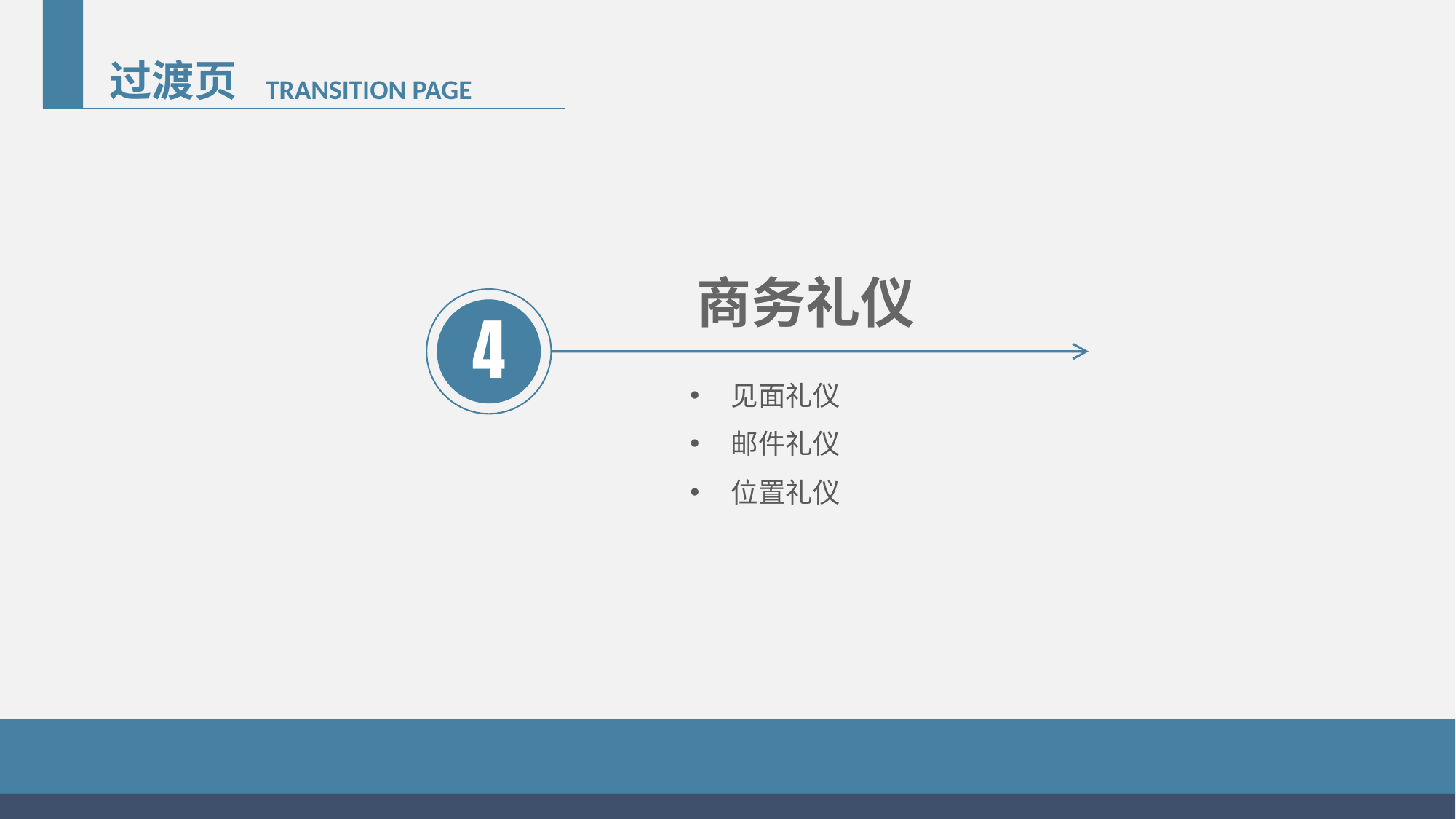

过渡页
TRANSITION PAGE
商务礼仪

4
见面礼仪
邮件礼仪
位置礼仪

—  42 —